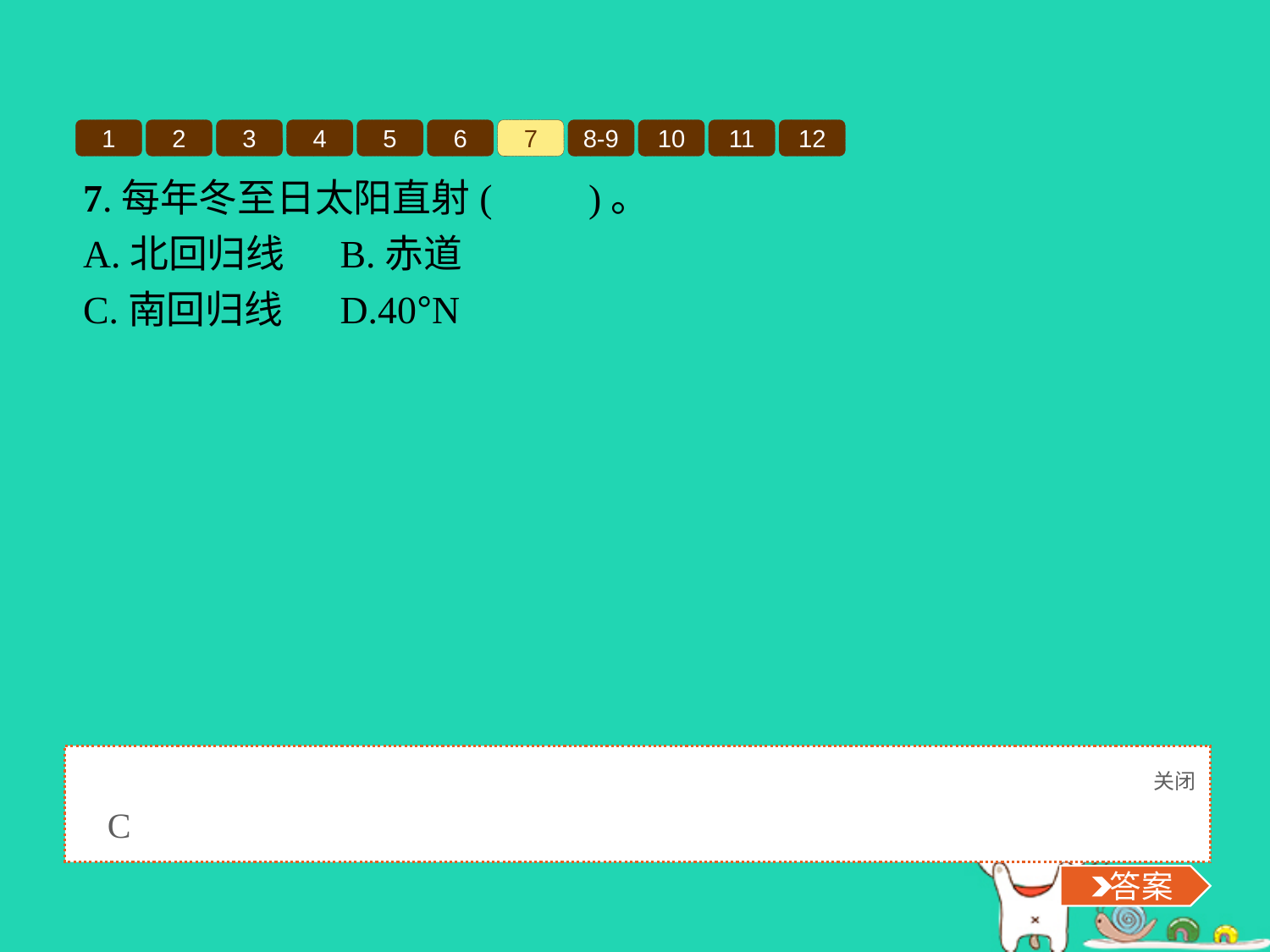

1
2
3
4
5
6
7
8-9
10
11
12
7.每年冬至日太阳直射(　　)。
A.北回归线	B.赤道
C.南回归线	D.40°N

关闭
  答案

C
  答案